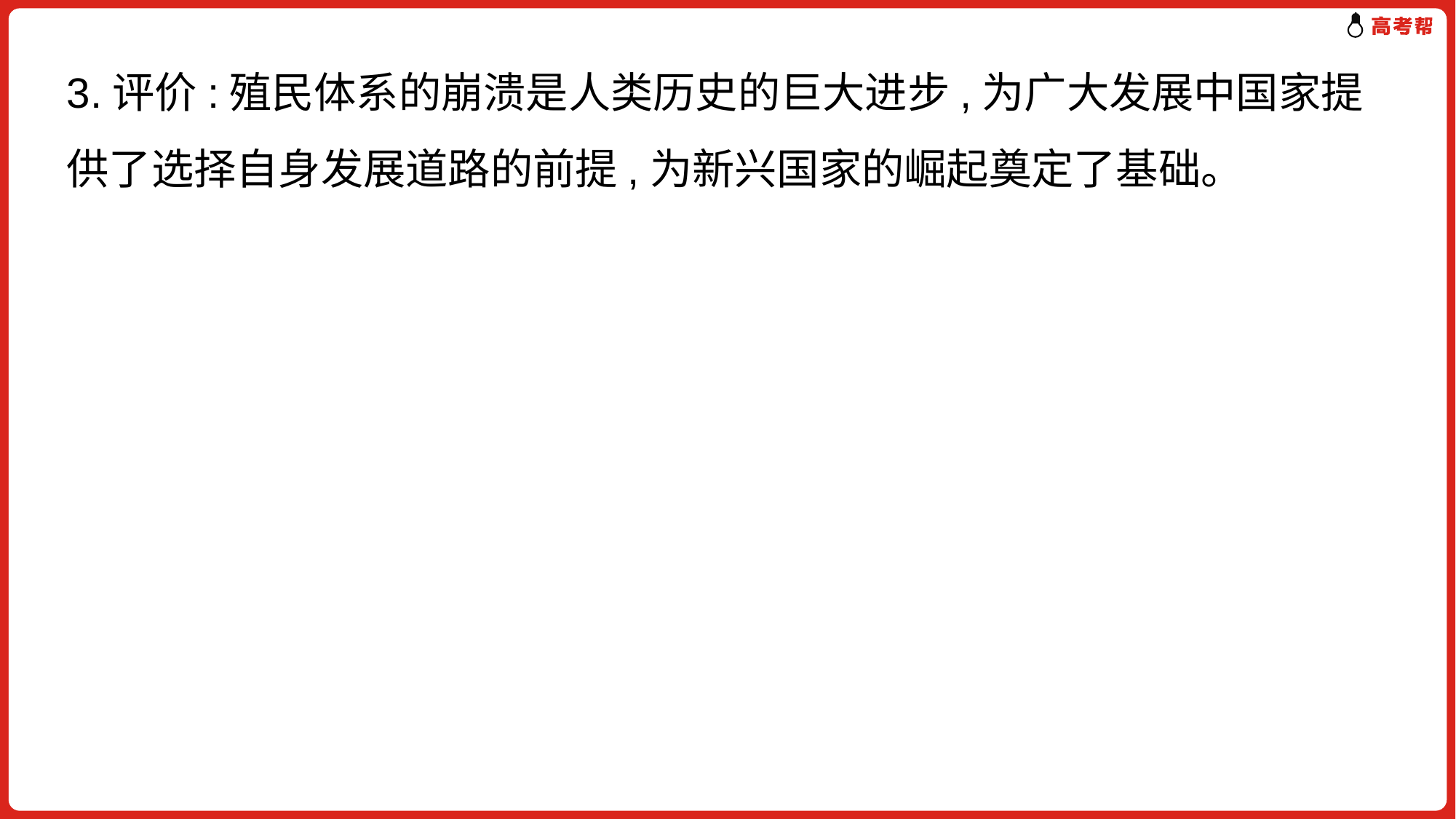

3.评价:殖民体系的崩溃是人类历史的巨大进步,为广大发展中国家提供了选择自身发展道路的前提,为新兴国家的崛起奠定了基础。